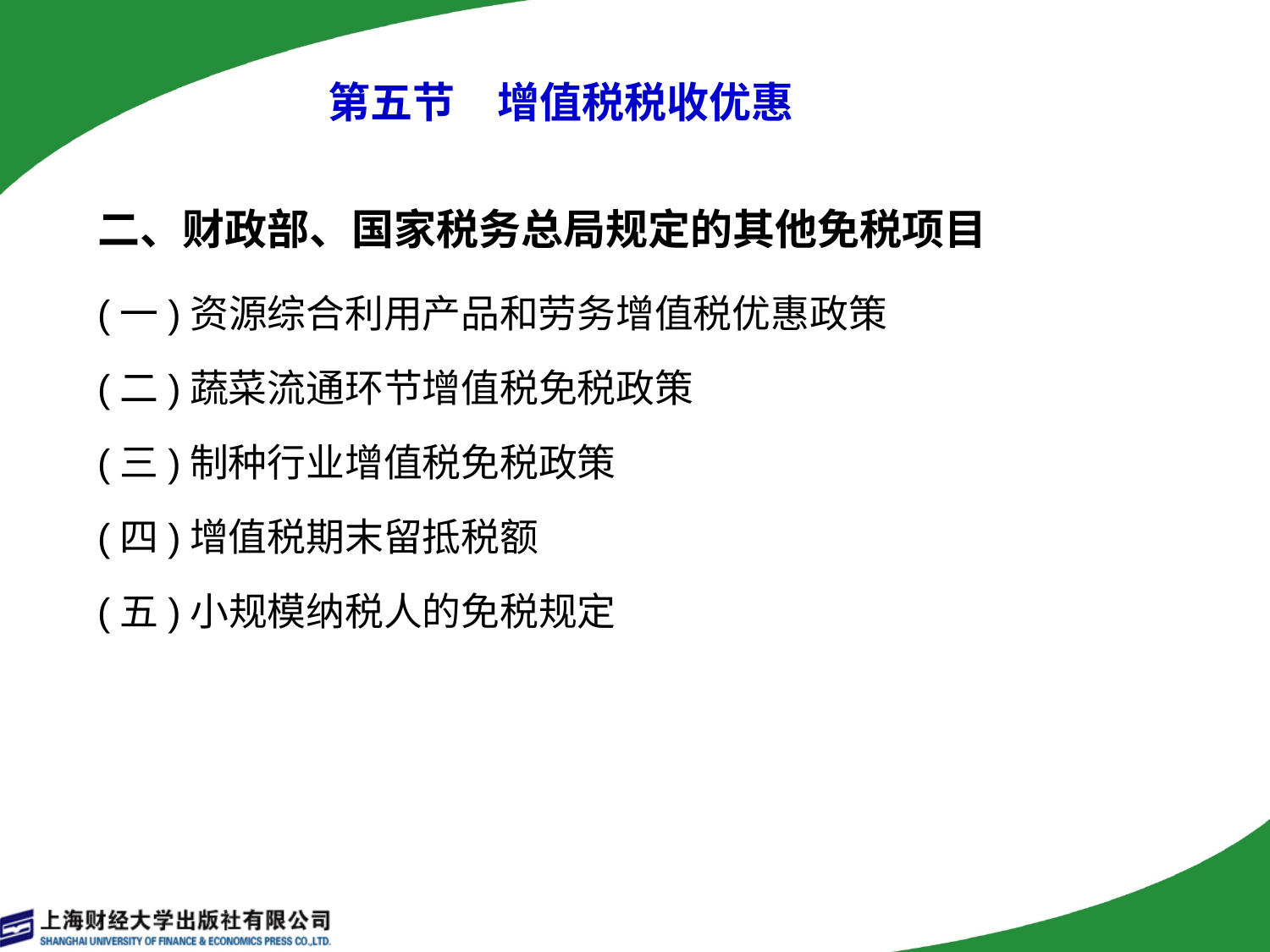

第五节　增值税税收优惠
二、财政部、国家税务总局规定的其他免税项目
(一)资源综合利用产品和劳务增值税优惠政策
(二)蔬菜流通环节增值税免税政策
(三)制种行业增值税免税政策
(四)增值税期末留抵税额
(五)小规模纳税人的免税规定